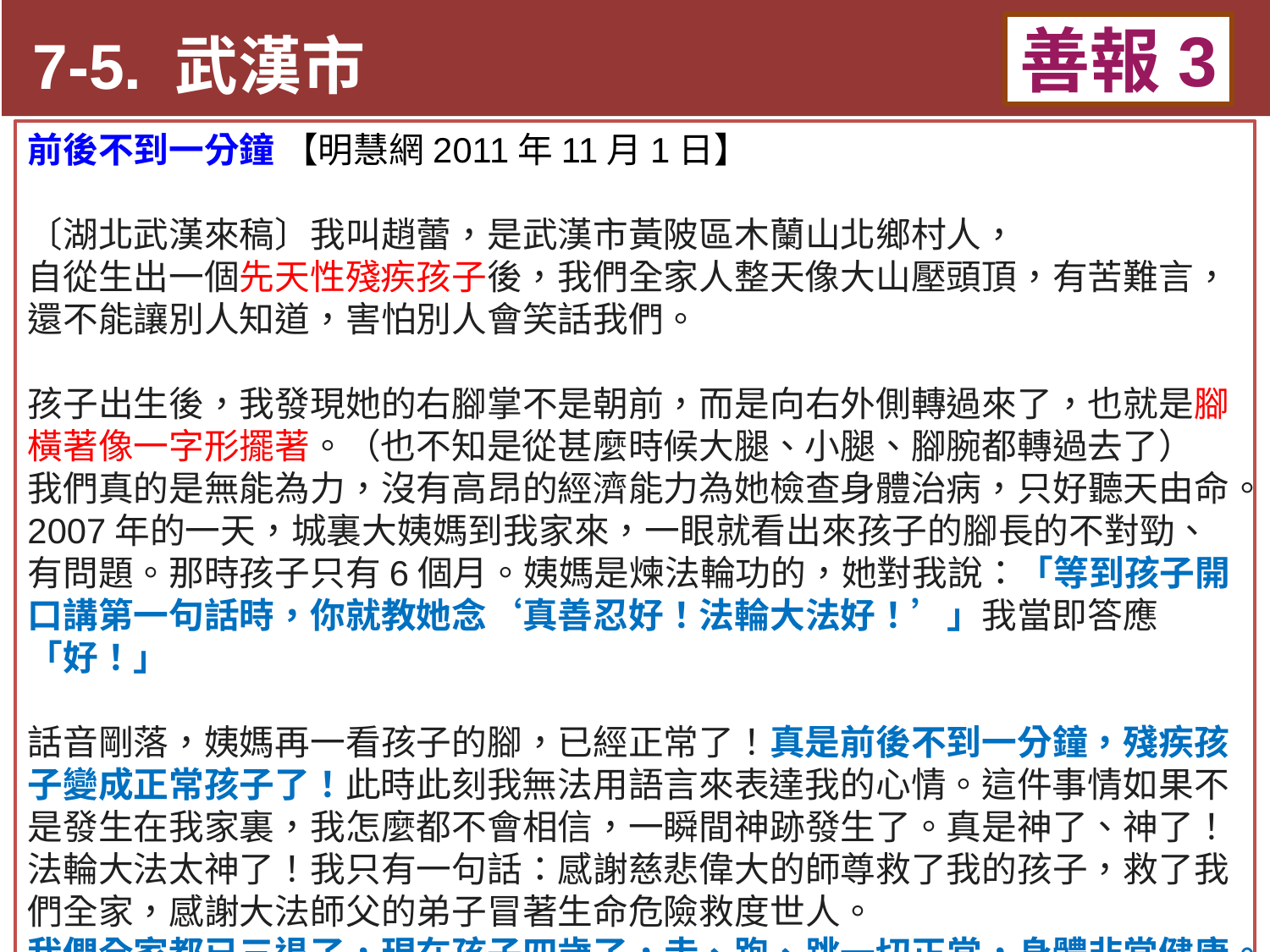

7-5. 武漢市
善報3
11-3. XX市官員惡報實例
前後不到一分鐘 【明慧網2011年11月1日】

〔湖北武漢來稿〕我叫趙蕾，是武漢市黃陂區木蘭山北鄉村人，
自從生出一個先天性殘疾孩子後，我們全家人整天像大山壓頭頂，有苦難言，還不能讓別人知道，害怕別人會笑話我們。

孩子出生後，我發現她的右腳掌不是朝前，而是向右外側轉過來了，也就是腳橫著像一字形擺著。（也不知是從甚麼時候大腿、小腿、腳腕都轉過去了）
我們真的是無能為力，沒有高昂的經濟能力為她檢查身體治病，只好聽天由命。
2007年的一天，城裏大姨媽到我家來，一眼就看出來孩子的腳長的不對勁、有問題。那時孩子只有6個月。姨媽是煉法輪功的，她對我說：「等到孩子開口講第一句話時，你就教她念‘真善忍好！法輪大法好！’」我當即答應「好！」

話音剛落，姨媽再一看孩子的腳，已經正常了！真是前後不到一分鐘，殘疾孩子變成正常孩子了！此時此刻我無法用語言來表達我的心情。這件事情如果不是發生在我家裏，我怎麼都不會相信，一瞬間神跡發生了。真是神了、神了！法輪大法太神了！我只有一句話：感謝慈悲偉大的師尊救了我的孩子，救了我們全家，感謝大法師父的弟子冒著生命危險救度世人。
我們全家都已三退了，現在孩子四歲了，走、跑、跳一切正常，身體非常健康。